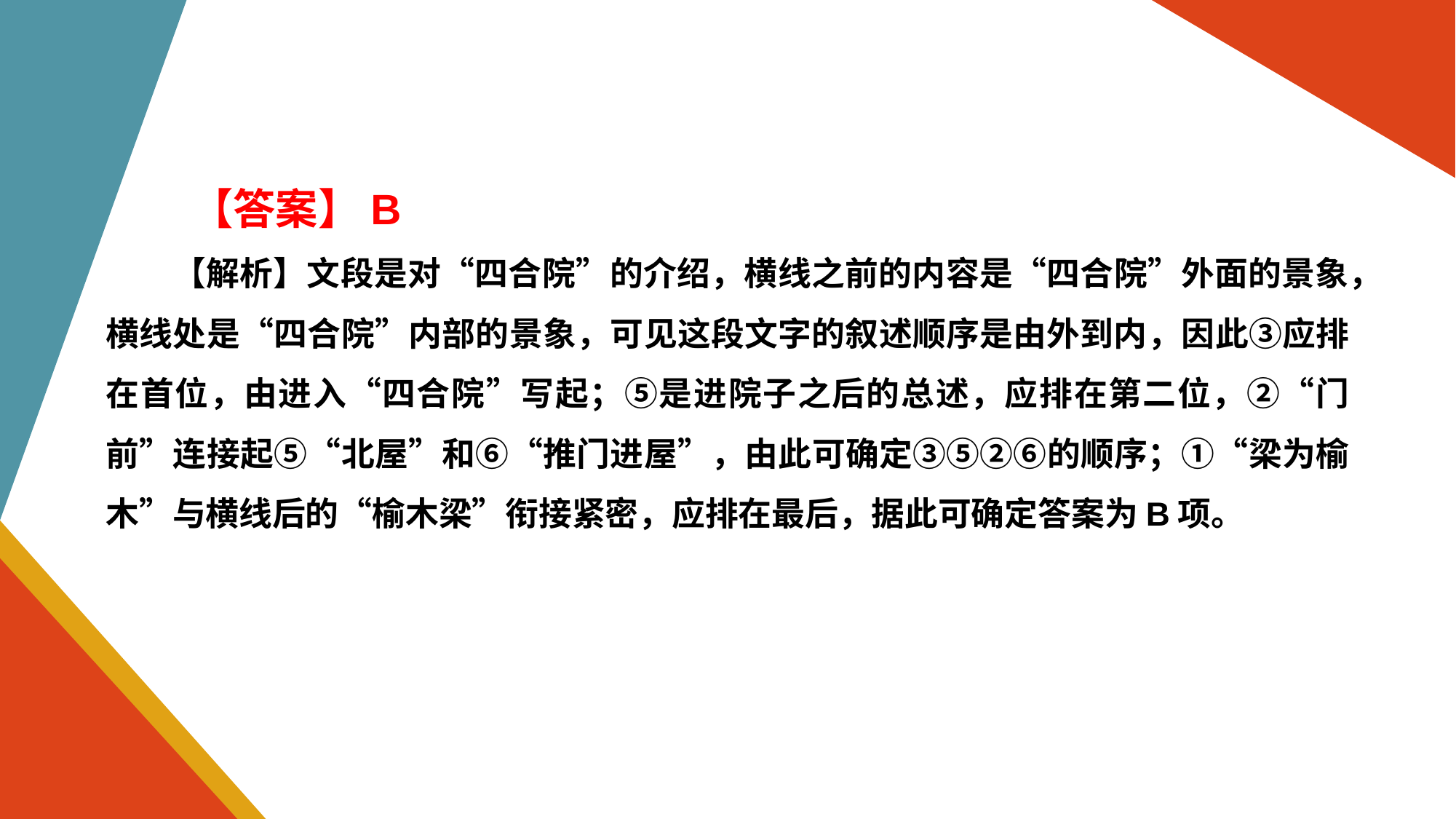

【答案】B
【解析】文段是对“四合院”的介绍，横线之前的内容是“四合院”外面的景象，横线处是“四合院”内部的景象，可见这段文字的叙述顺序是由外到内，因此③应排在首位，由进入“四合院”写起；⑤是进院子之后的总述，应排在第二位，②“门前”连接起⑤“北屋”和⑥“推门进屋”，由此可确定③⑤②⑥的顺序；①“梁为榆木”与横线后的“榆木梁”衔接紧密，应排在最后，据此可确定答案为B项。